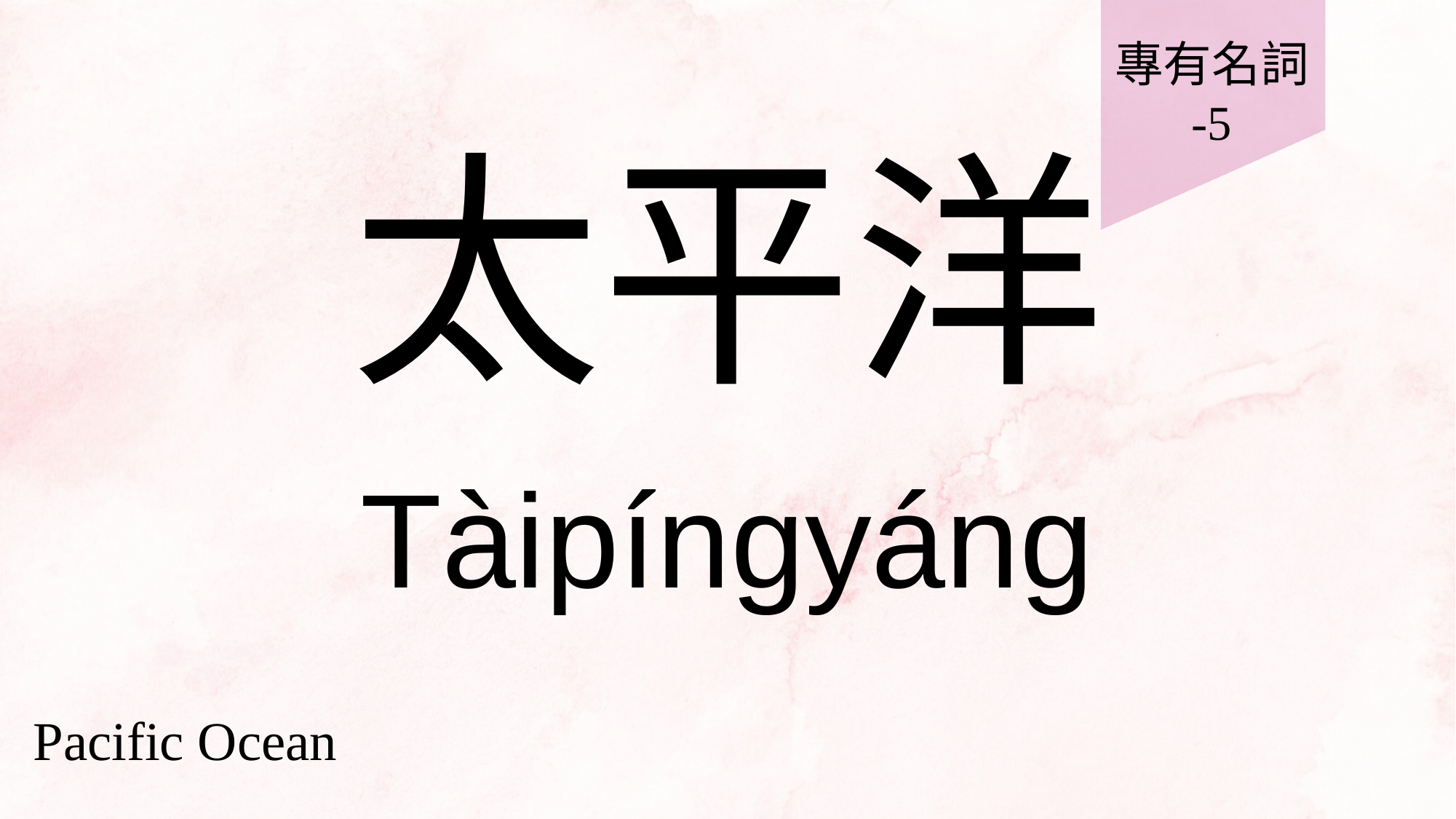

專有名詞
-5
# 太平洋
Tàipíngyáng
Pacific Ocean